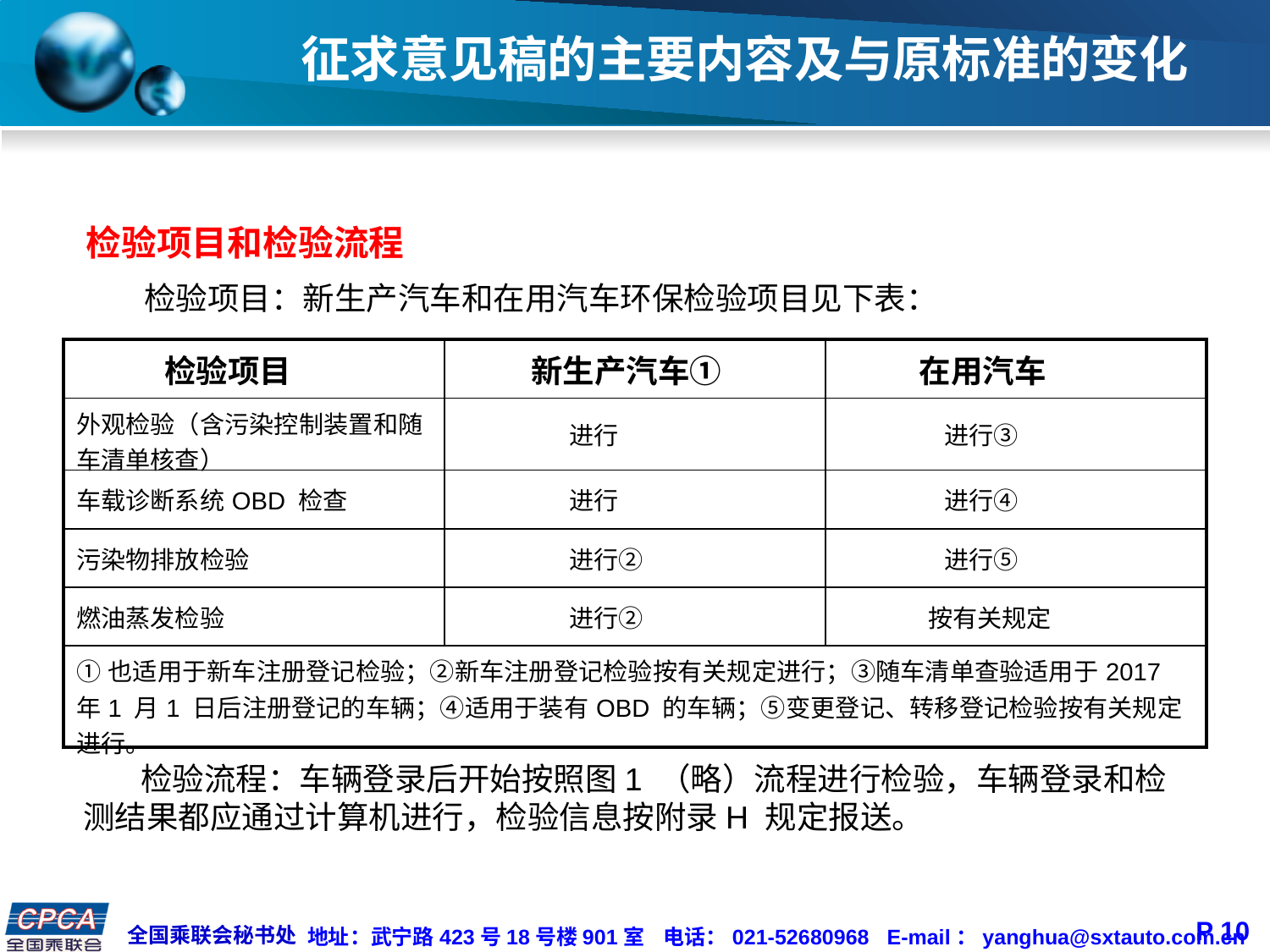

# 征求意见稿的主要内容及与原标准的变化
检验项目和检验流程
       检验项目：新生产汽车和在用汽车环保检验项目见下表：

| 检验项目 | 新生产汽车① | 在用汽车 |
| --- | --- | --- |
| 外观检验（含污染控制装置和随车清单核查） | 进行 | 进行③ |
| 车载诊断系统OBD 检查 | 进行 | 进行④ |
| 污染物排放检验 | 进行② | 进行⑤ |
| 燃油蒸发检验 | 进行② | 按有关规定 |
| ①也适用于新车注册登记检验；②新车注册登记检验按有关规定进行；③随车清单查验适用于2017 年1 月1 日后注册登记的车辆；④适用于装有OBD 的车辆；⑤变更登记、转移登记检验按有关规定进行。 |  |  |
       检验流程：车辆登录后开始按照图1 （略）流程进行检验，车辆登录和检测结果都应通过计算机进行，检验信息按附录H 规定报送。